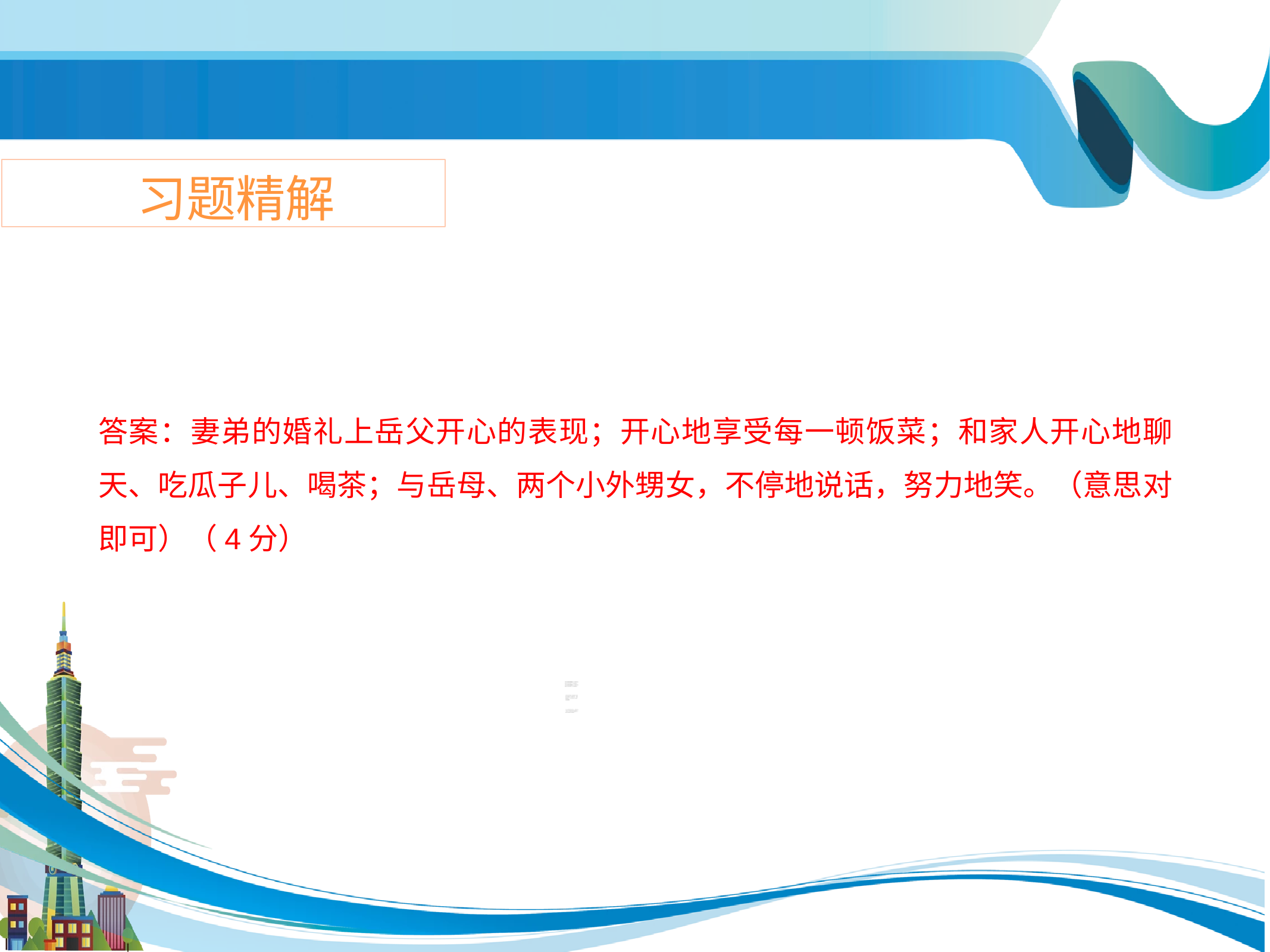

习题精解
答案：妻弟的婚礼上岳父开心的表现；开心地享受每一顿饭菜；和家人开心地聊 天、吃瓜子儿、喝茶；与岳母、两个小外甥女，不停地说话，努力地笑。（意思对 即可）（4分）